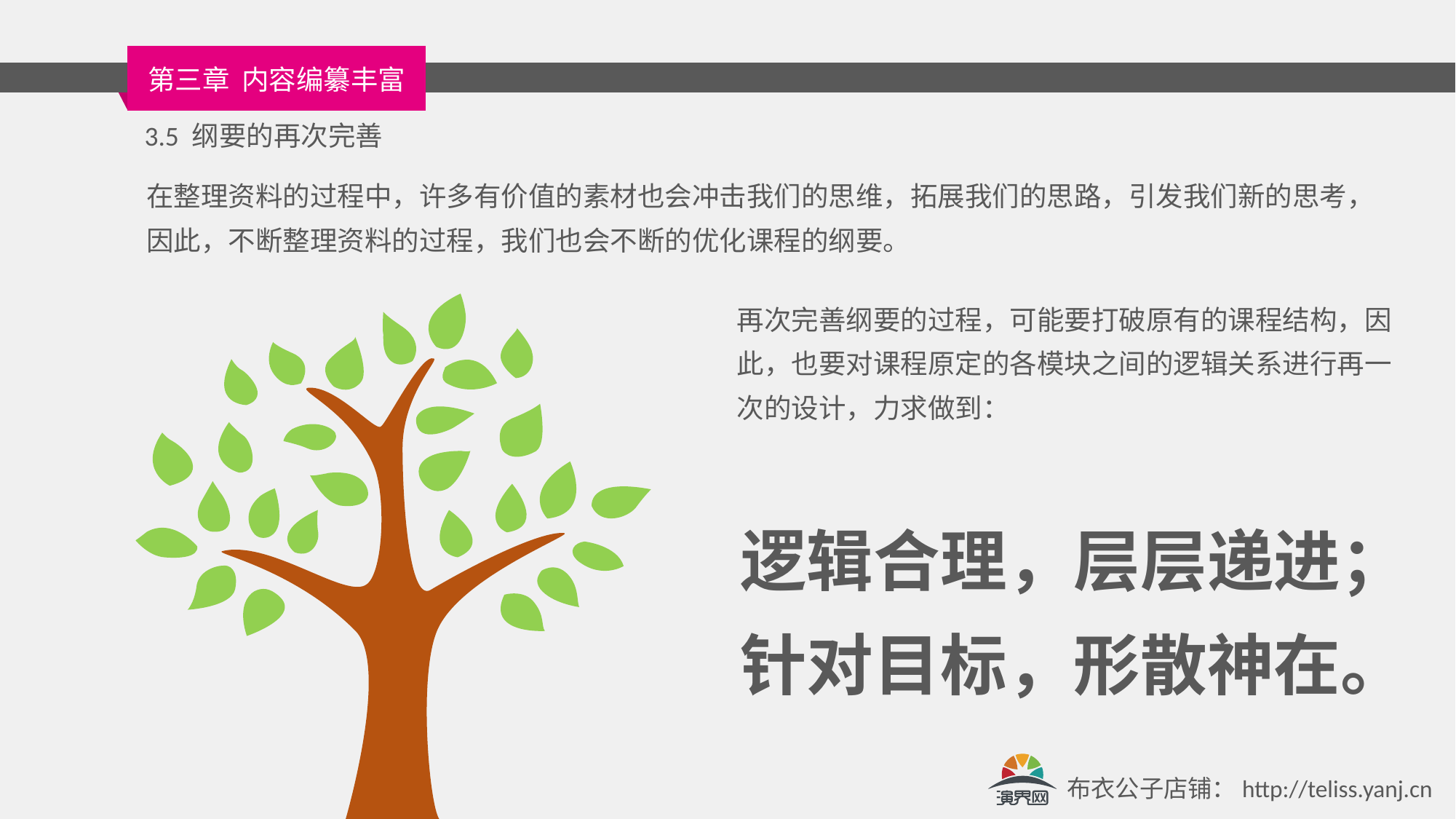

3.5 纲要的再次完善
在整理资料的过程中，许多有价值的素材也会冲击我们的思维，拓展我们的思路，引发我们新的思考，因此，不断整理资料的过程，我们也会不断的优化课程的纲要。
再次完善纲要的过程，可能要打破原有的课程结构，因此，也要对课程原定的各模块之间的逻辑关系进行再一次的设计，力求做到：

逻辑合理，层层递进；
针对目标，形散神在。